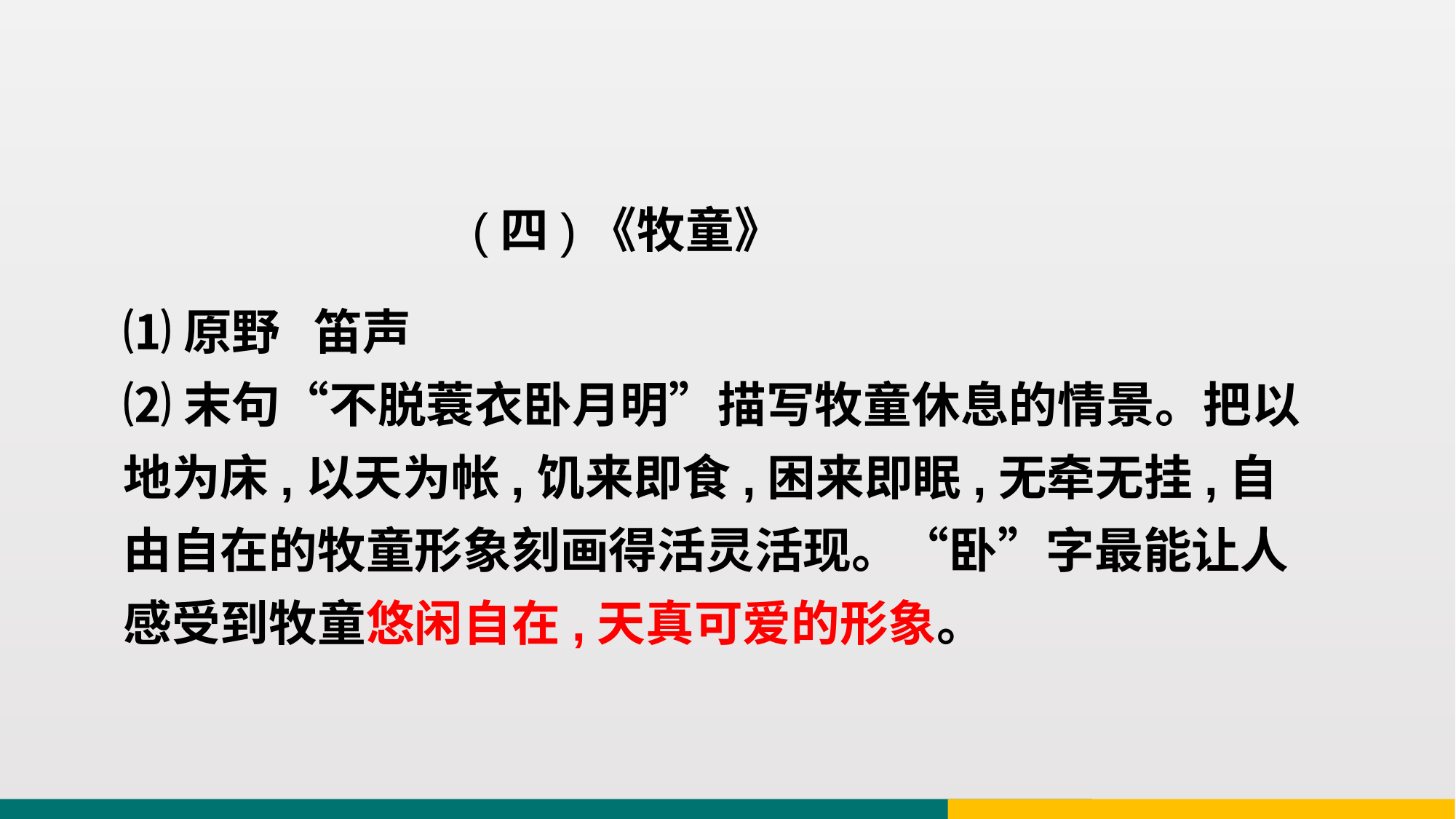

(四)《牧童》
⑴原野   笛声
⑵末句“不脱蓑衣卧月明”描写牧童休息的情景。把以地为床,以天为帐,饥来即食,困来即眠,无牵无挂,自由自在的牧童形象刻画得活灵活现。“卧”字最能让人感受到牧童悠闲自在,天真可爱的形象。